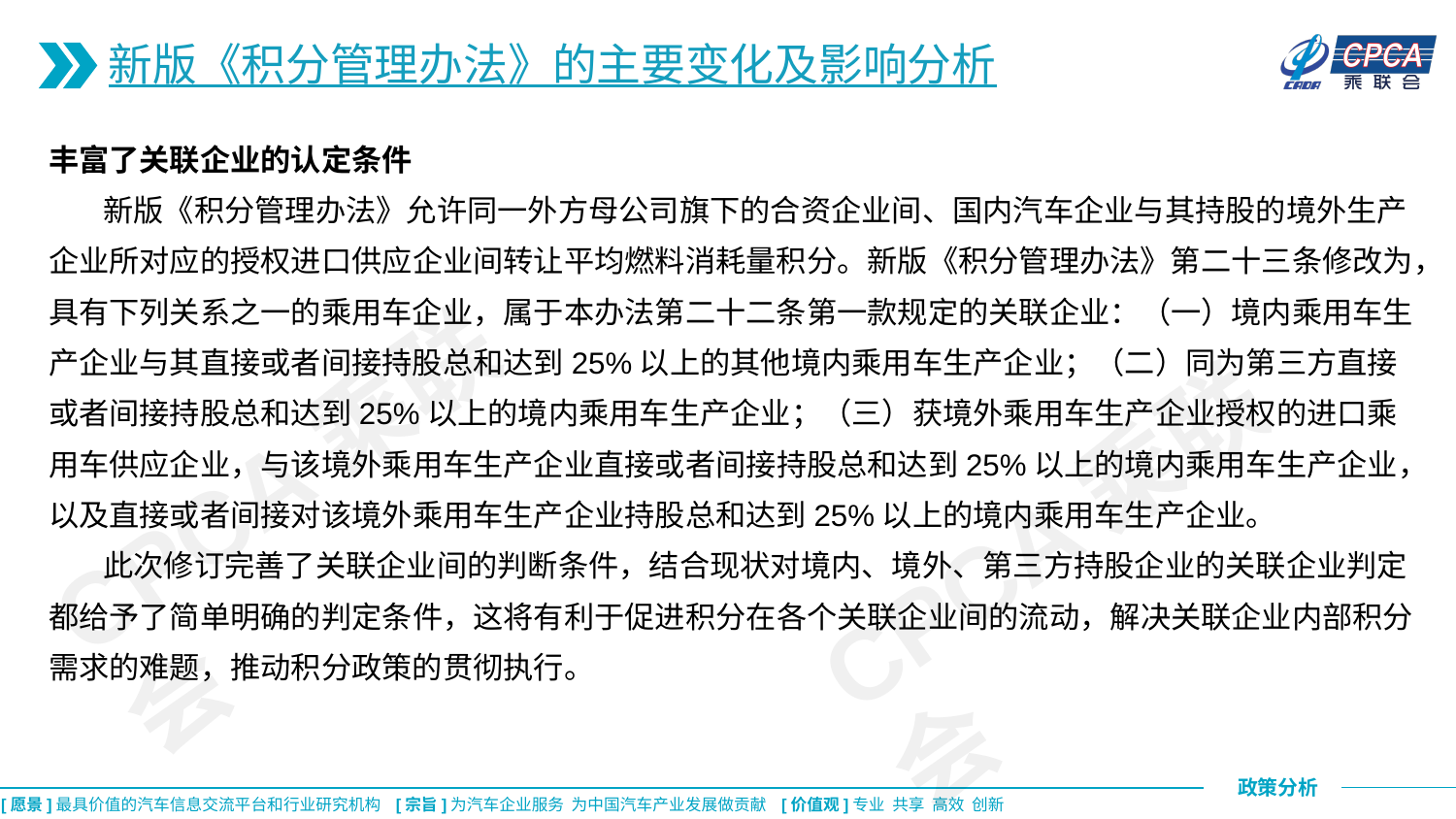

新版《积分管理办法》的主要变化及影响分析
丰富了关联企业的认定条件
       新版《积分管理办法》允许同一外方母公司旗下的合资企业间、国内汽车企业与其持股的境外生产企业所对应的授权进口供应企业间转让平均燃料消耗量积分。新版《积分管理办法》第二十三条修改为，具有下列关系之一的乘用车企业，属于本办法第二十二条第一款规定的关联企业：（一）境内乘用车生产企业与其直接或者间接持股总和达到25%以上的其他境内乘用车生产企业；（二）同为第三方直接或者间接持股总和达到25%以上的境内乘用车生产企业；（三）获境外乘用车生产企业授权的进口乘用车供应企业，与该境外乘用车生产企业直接或者间接持股总和达到25%以上的境内乘用车生产企业，以及直接或者间接对该境外乘用车生产企业持股总和达到25%以上的境内乘用车生产企业。
       此次修订完善了关联企业间的判断条件，结合现状对境内、境外、第三方持股企业的关联企业判定都给予了简单明确的判定条件，这将有利于促进积分在各个关联企业间的流动，解决关联企业内部积分需求的难题，推动积分政策的贯彻执行。
CPCA乘联会
CPCA乘联会